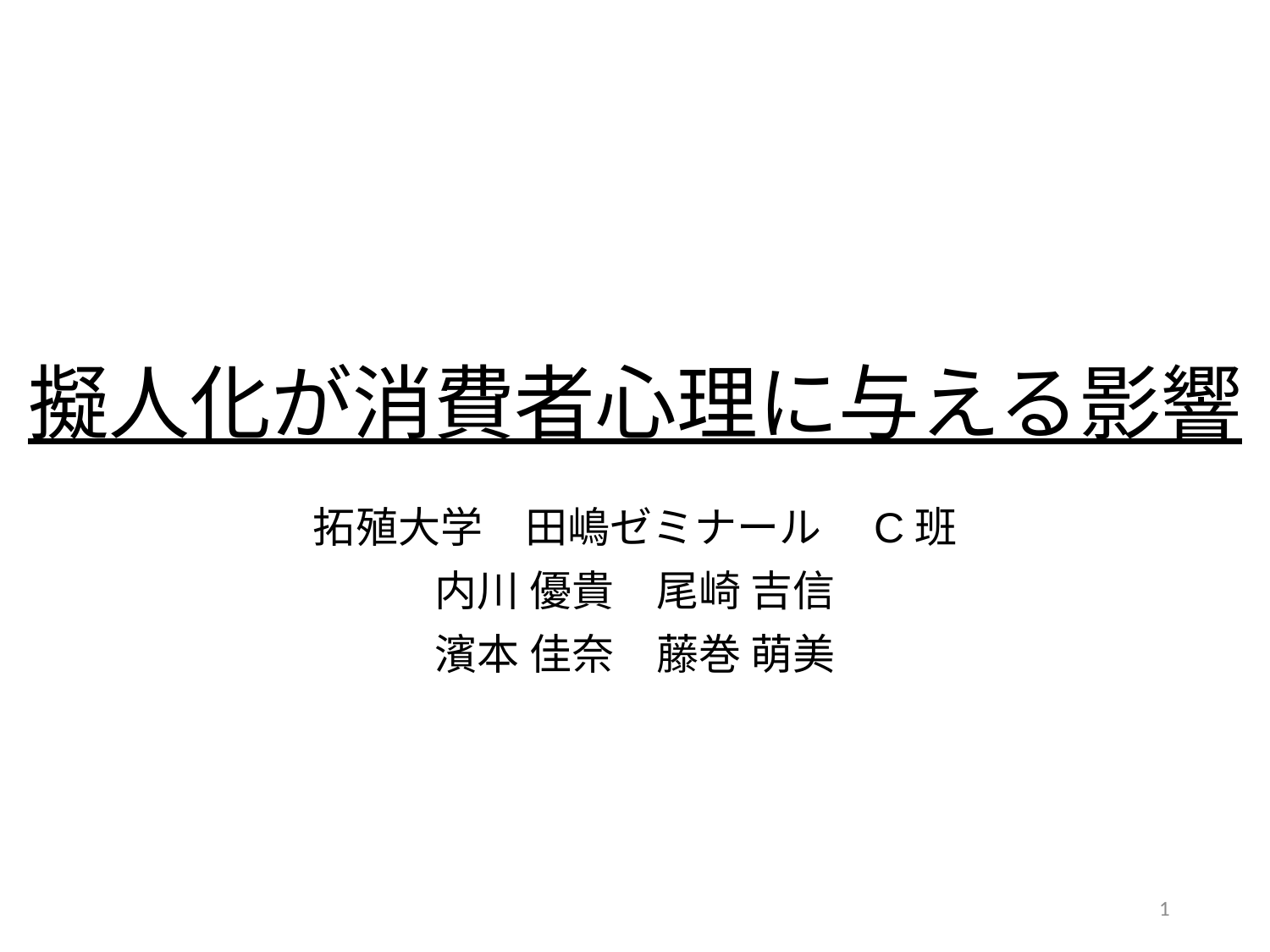

# 擬人化が消費者心理に与える影響
拓殖大学　田嶋ゼミナール　C班
内川 優貴　尾崎 吉信​
濱本 佳奈　藤巻 萌美​

1